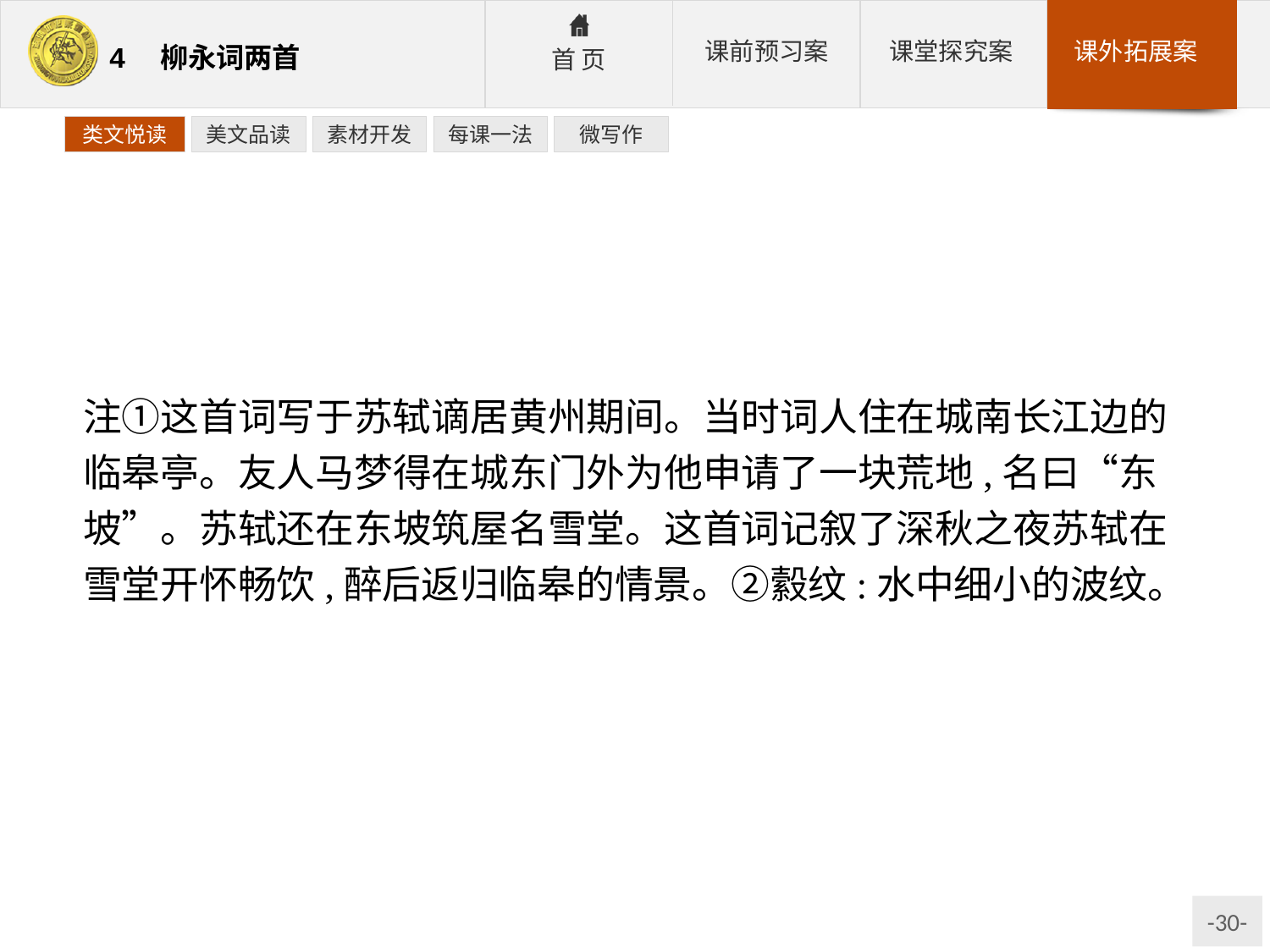

类文悦读
美文品读
素材开发
每课一法
微写作
注①这首词写于苏轼谪居黄州期间。当时词人住在城南长江边的临皋亭。友人马梦得在城东门外为他申请了一块荒地,名曰“东坡”。苏轼还在东坡筑屋名雪堂。这首词记叙了深秋之夜苏轼在雪堂开怀畅饮,醉后返归临皋的情景。②縠纹:水中细小的波纹。